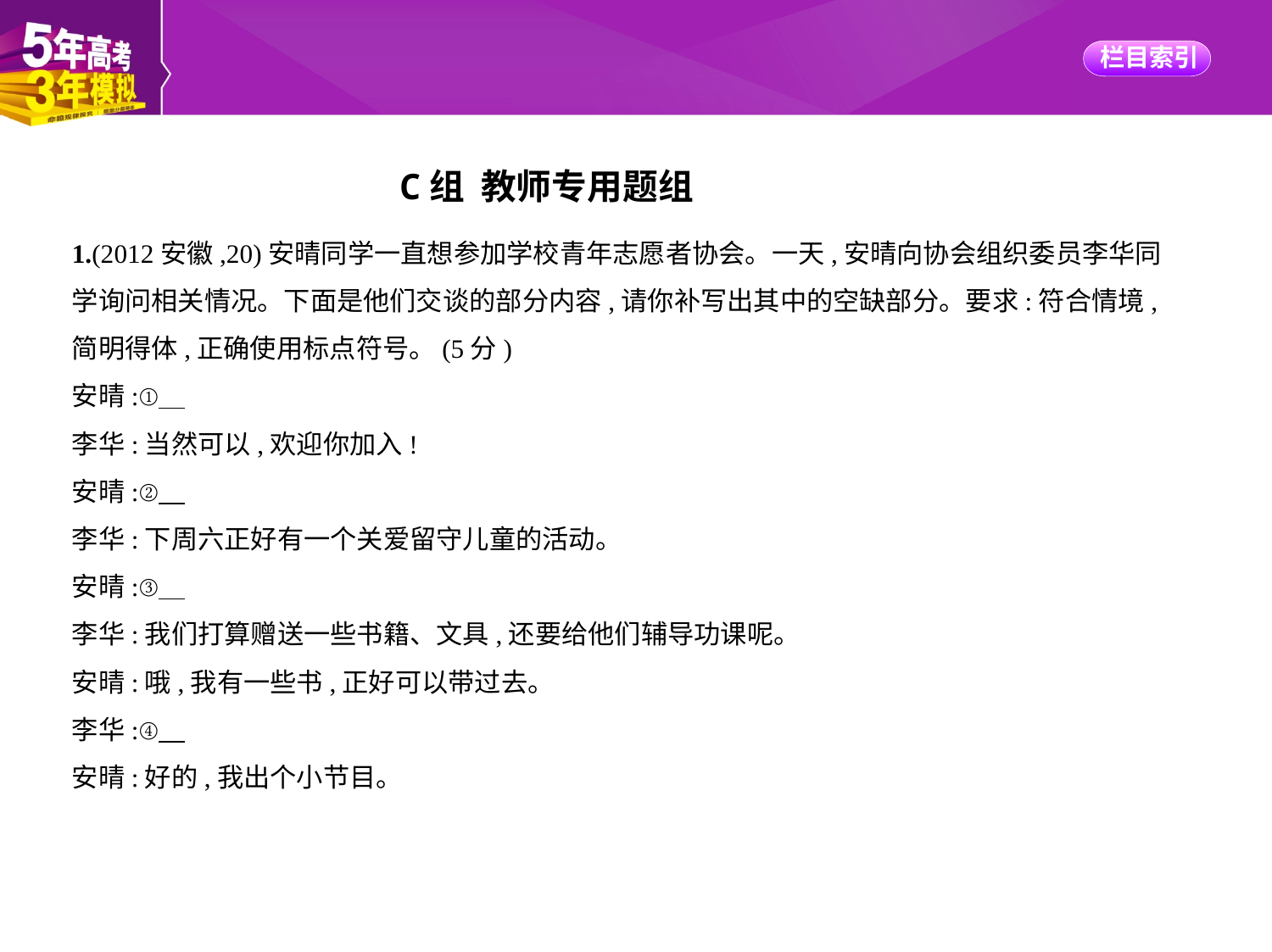

C组  教师专用题组
1.(2012安徽,20)安晴同学一直想参加学校青年志愿者协会。一天,安晴向协会组织委员李华同
学询问相关情况。下面是他们交谈的部分内容,请你补写出其中的空缺部分。要求:符合情境,
简明得体,正确使用标点符号。(5分)
安晴:①
李华:当然可以,欢迎你加入!
安晴:②
李华:下周六正好有一个关爱留守儿童的活动。
安晴:③
李华:我们打算赠送一些书籍、文具,还要给他们辅导功课呢。
安晴:哦,我有一些书,正好可以带过去。
李华:④
安晴:好的,我出个小节目。